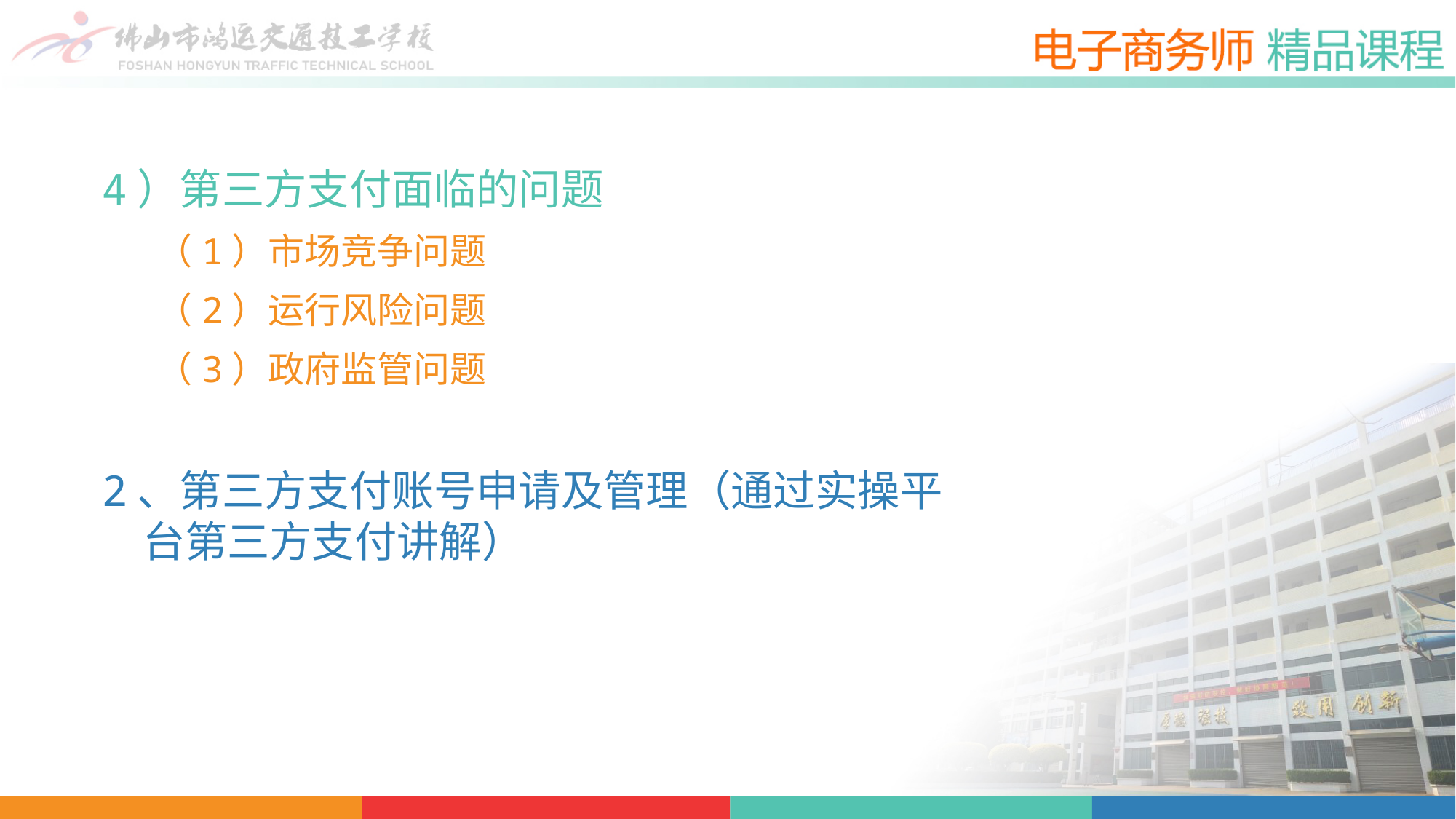

4）第三方支付面临的问题
（1）市场竞争问题
（2）运行风险问题
（3）政府监管问题

2、第三方支付账号申请及管理（通过实操平台第三方支付讲解）